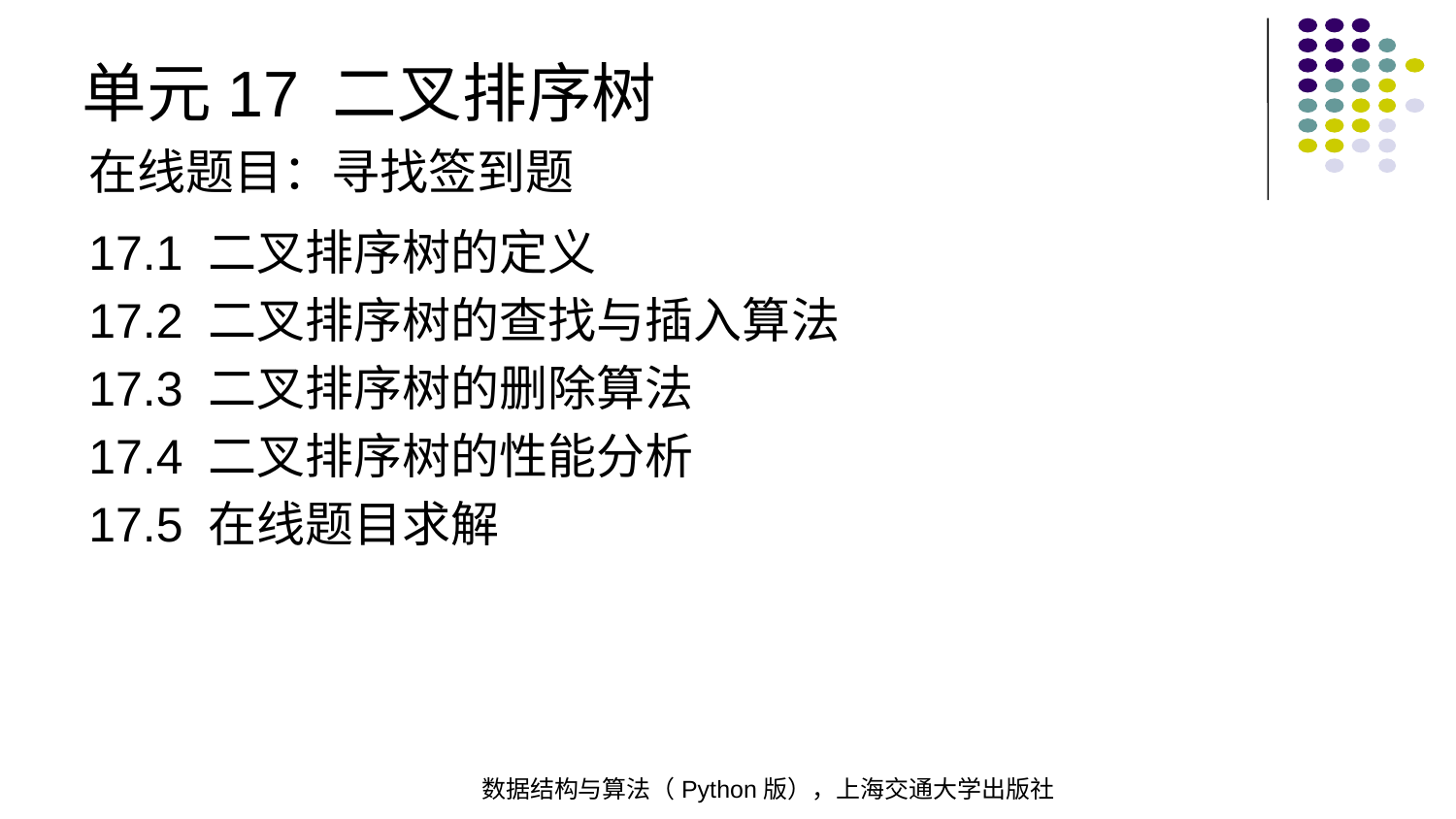

单元17 二叉排序树
在线题目：寻找签到题
17.1 二叉排序树的定义
17.2 二叉排序树的查找与插入算法
17.3 二叉排序树的删除算法
17.4 二叉排序树的性能分析
17.5 在线题目求解